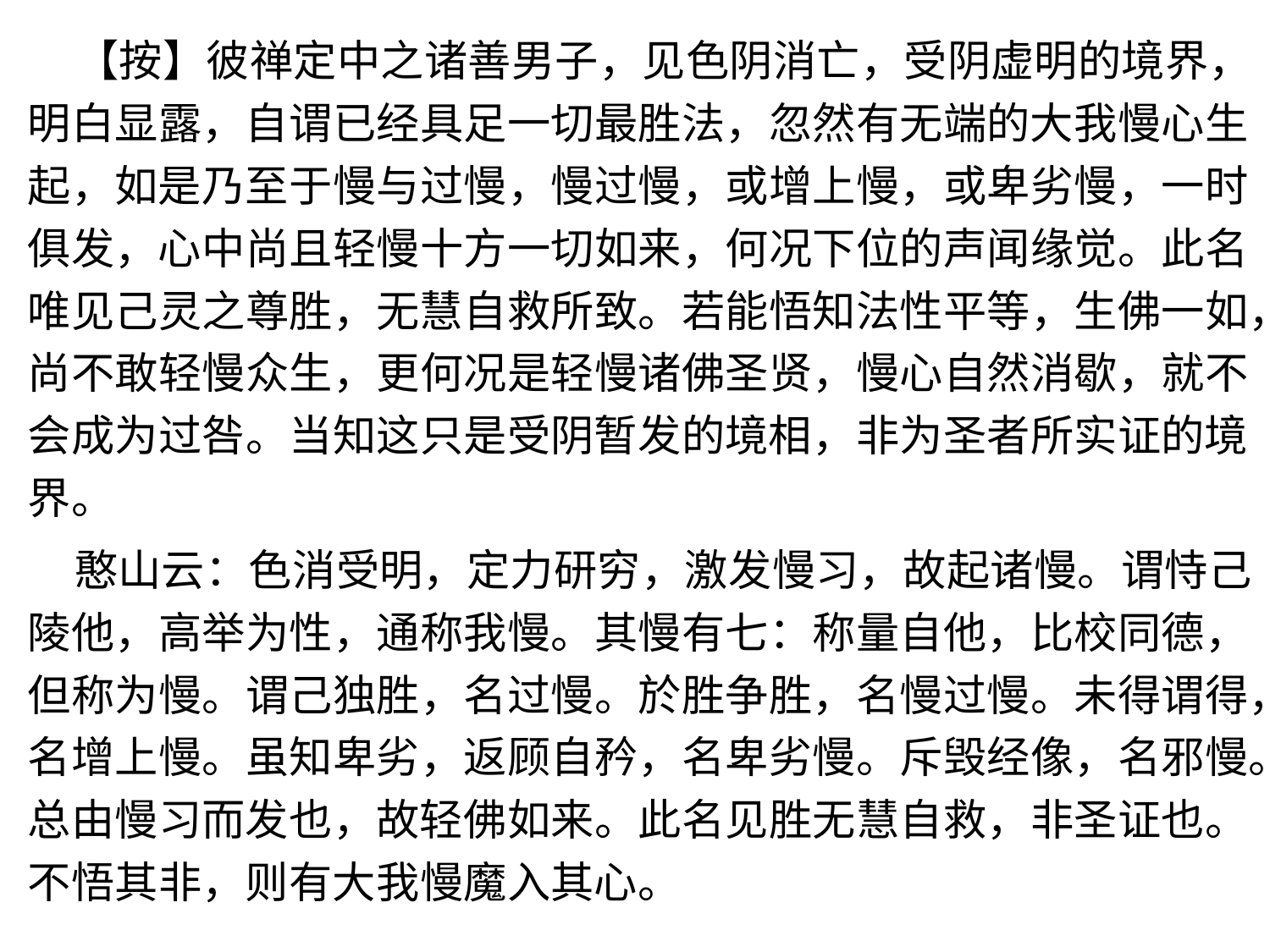

【按】彼禅定中之诸善男子，见色阴消亡，受阴虚明的境界，明白显露，自谓已经具足一切最胜法，忽然有无端的大我慢心生起，如是乃至于慢与过慢，慢过慢，或增上慢，或卑劣慢，一时俱发，心中尚且轻慢十方一切如来，何况下位的声闻缘觉。此名唯见己灵之尊胜，无慧自救所致。若能悟知法性平等，生佛一如，尚不敢轻慢众生，更何况是轻慢诸佛圣贤，慢心自然消歇，就不会成为过咎。当知这只是受阴暂发的境相，非为圣者所实证的境界。
    憨山云：色消受明，定力研穷，激发慢习，故起诸慢。谓恃己陵他，高举为性，通称我慢。其慢有七：称量自他，比校同德，但称为慢。谓己独胜，名过慢。於胜争胜，名慢过慢。未得谓得，名增上慢。虽知卑劣，返顾自矜，名卑劣慢。斥毁经像，名邪慢。总由慢习而发也，故轻佛如来。此名见胜无慧自救，非圣证也。不悟其非，则有大我慢魔入其心。